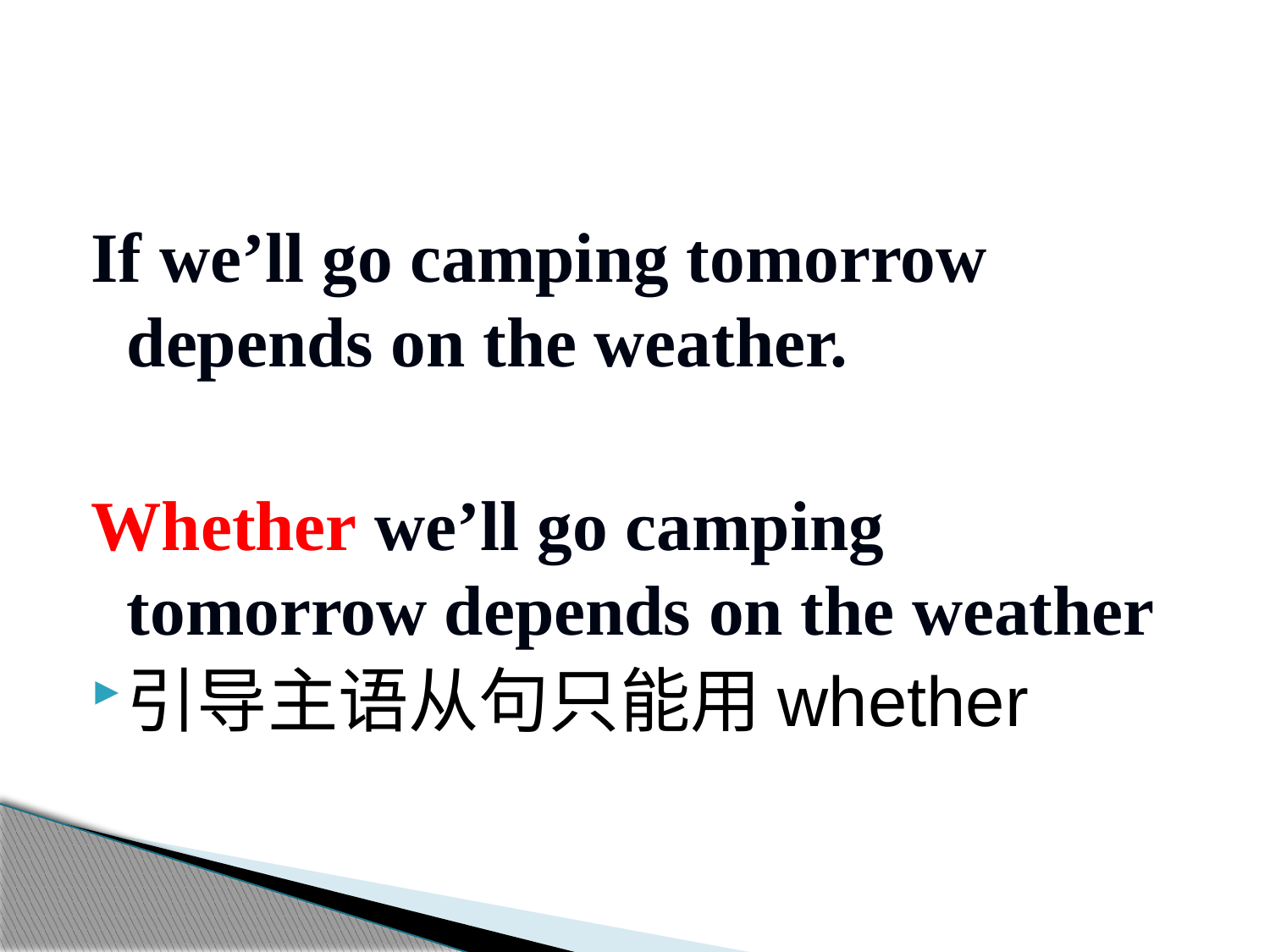

#
If we’ll go camping tomorrow depends on the weather.

Whether we’ll go camping tomorrow depends on the weather
引导主语从句只能用whether